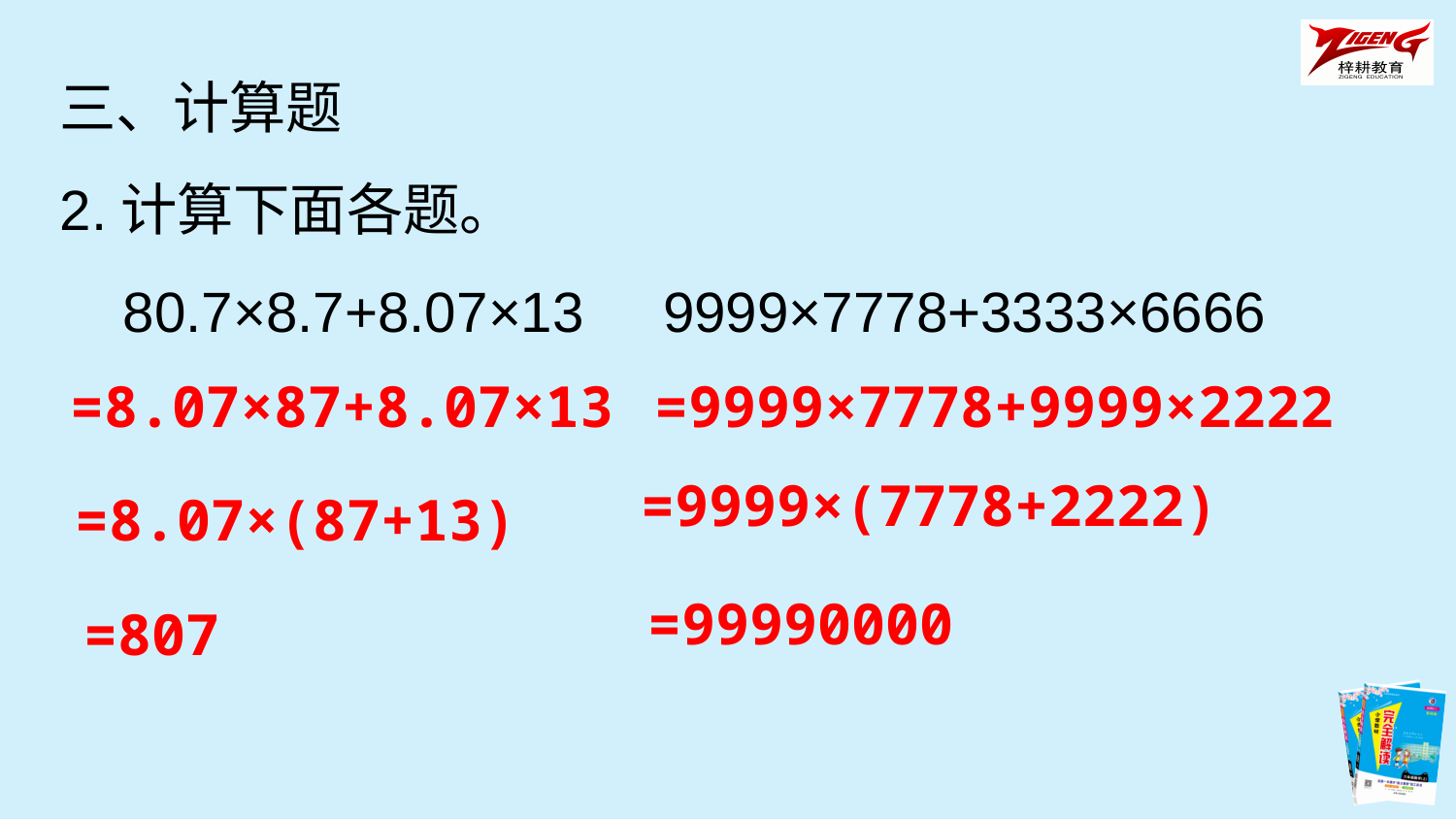

三、计算题
2.计算下面各题。
    80.7×8.7+8.07×13     9999×7778+3333×6666
=8.07×87+8.07×13
=9999×7778+9999×2222
=9999×(7778+2222)
=8.07×(87+13)
=99990000
=807